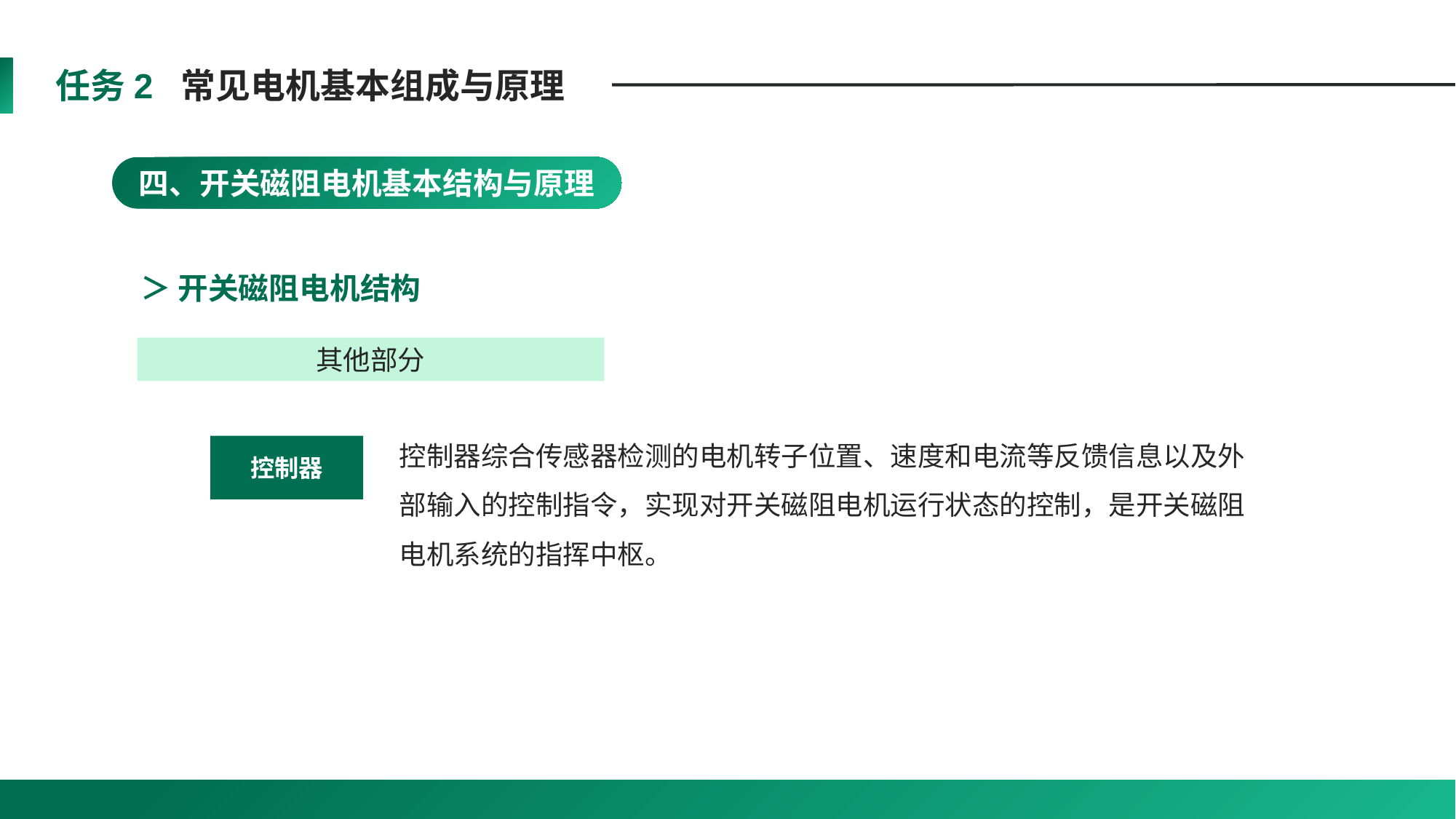

任务2  常见电机基本组成与原理
四、开关磁阻电机基本结构与原理
＞ 开关磁阻电机结构
其他部分
控制器综合传感器检测的电机转子位置、速度和电流等反馈信息以及外部输入的控制指令，实现对开关磁阻电机运行状态的控制，是开关磁阻电机系统的指挥中枢。
控制器